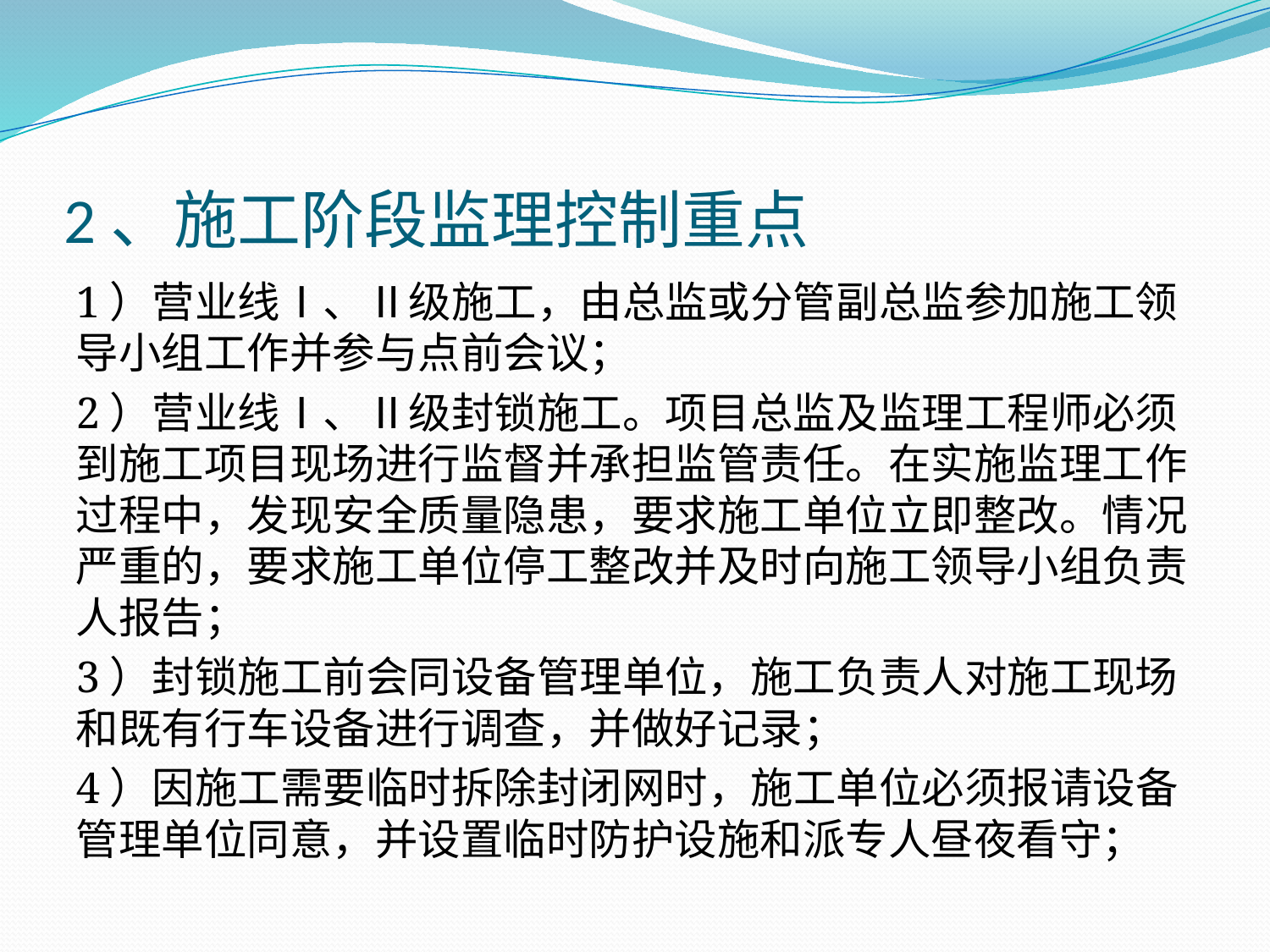

# 2、施工阶段监理控制重点
1）营业线Ⅰ、Ⅱ级施工，由总监或分管副总监参加施工领导小组工作并参与点前会议；
2）营业线Ⅰ、Ⅱ级封锁施工。项目总监及监理工程师必须到施工项目现场进行监督并承担监管责任。在实施监理工作过程中，发现安全质量隐患，要求施工单位立即整改。情况严重的，要求施工单位停工整改并及时向施工领导小组负责人报告；
3）封锁施工前会同设备管理单位，施工负责人对施工现场和既有行车设备进行调查，并做好记录；
4）因施工需要临时拆除封闭网时，施工单位必须报请设备管理单位同意，并设置临时防护设施和派专人昼夜看守；